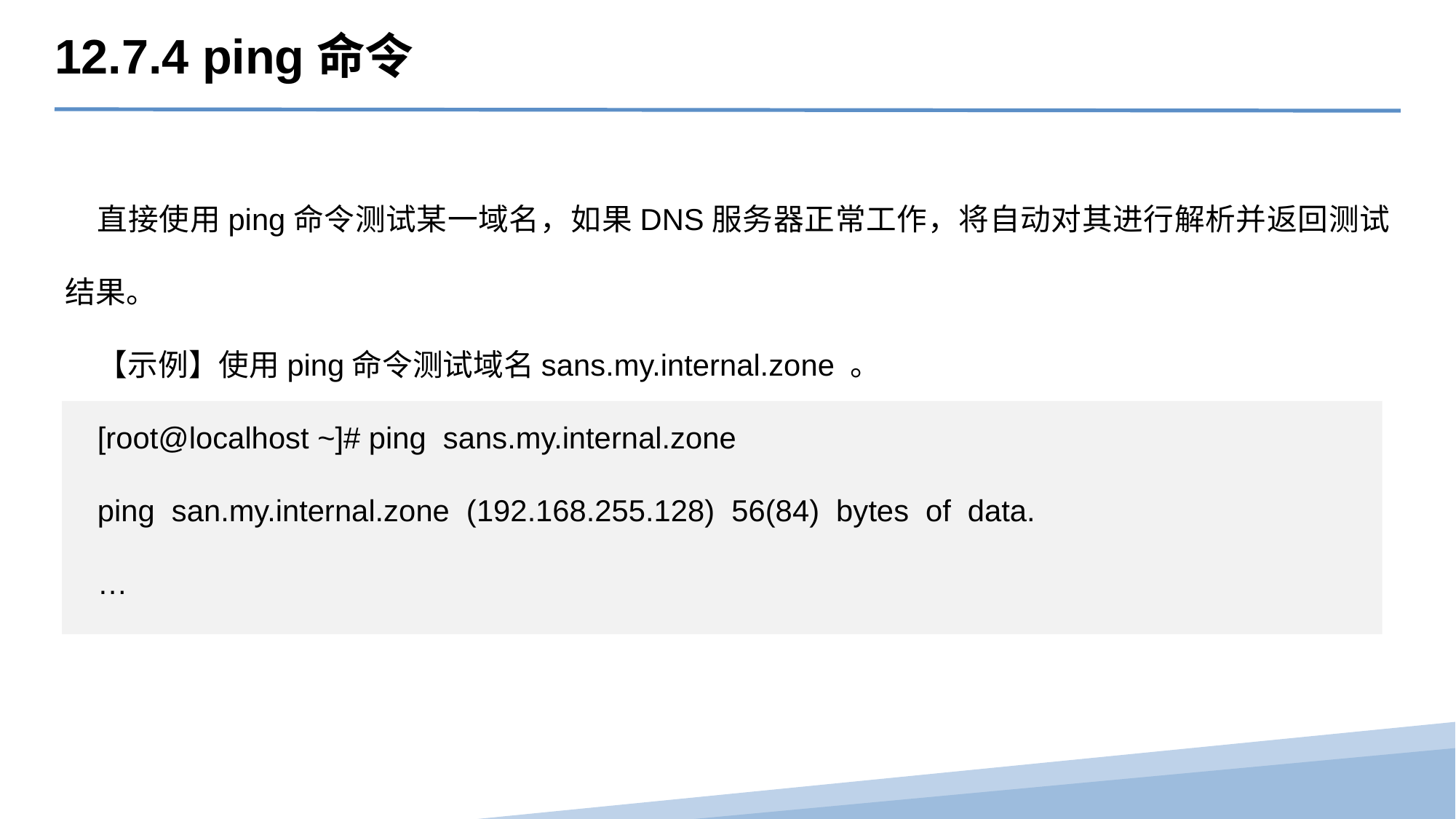

12.7.4 ping命令
直接使用ping命令测试某一域名，如果DNS服务器正常工作，将自动对其进行解析并返回测试结果。
【示例】使用ping命令测试域名sans.my.internal.zone 。
[root@localhost ~]# ping  sans.my.internal.zone
ping  san.my.internal.zone  (192.168.255.128)  56(84)  bytes  of  data.
…